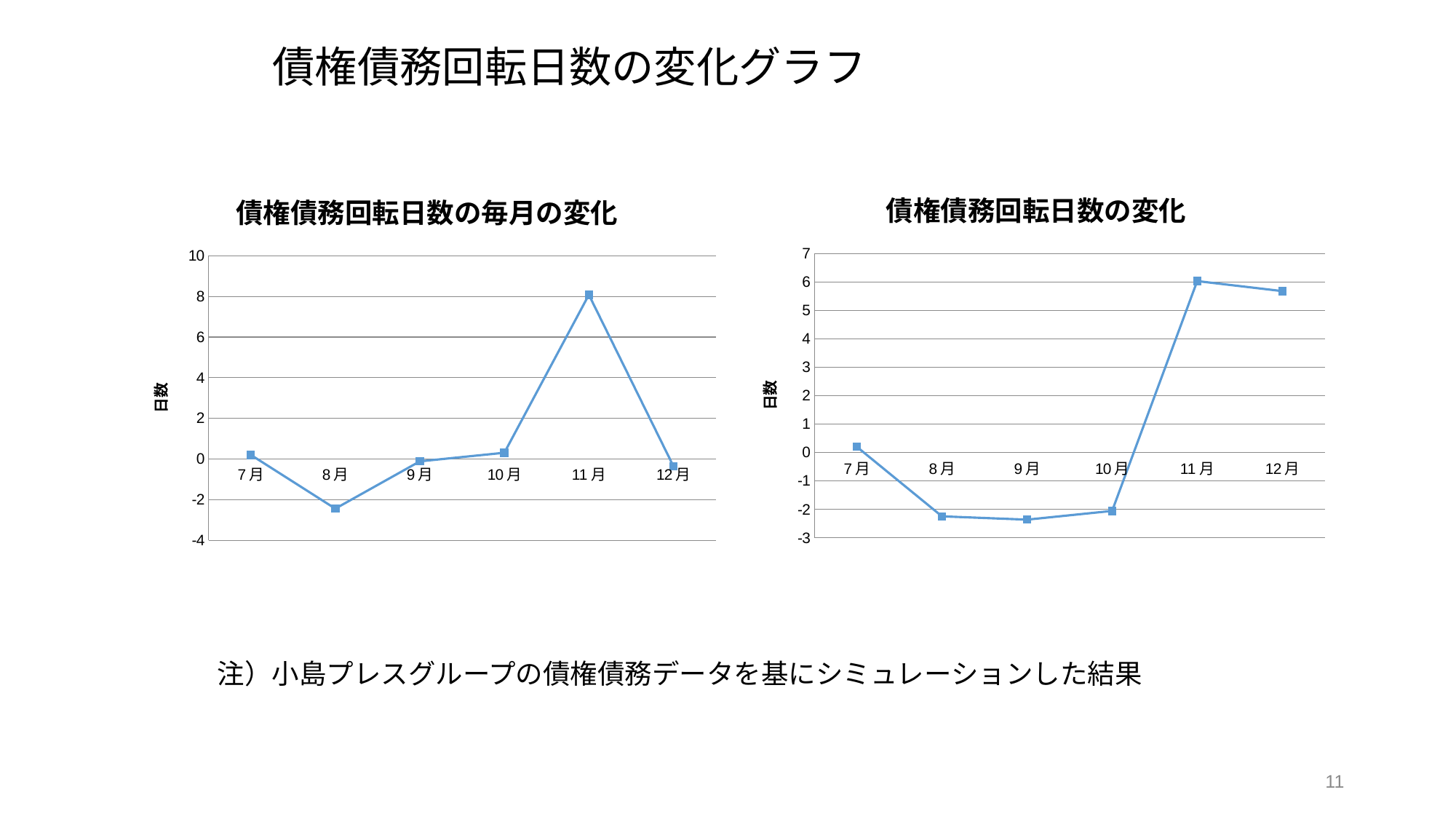

債権債務回転日数の変化グラフ

### Chart: 債権債務回転日数の変化

| Category |  |
|---|---|
| 7月 | 0.20322950305676102 |
| 8月 | -2.2401141003820193 |
| 9月 | -2.3566986747571583 |
| 10月 | -2.050734926451092 |
| 11月 | 6.0298100370036 |
| 12月 | 5.677601793559575 |

### Chart: 債権債務回転日数の毎月の変化

| Category |  |
|---|---|
| 7月 | 0.20322950305676102 |
| 8月 | -2.4433436034387803 |
| 9月 | -0.11658457437513903 |
| 10月 | 0.3059637483060662 |
| 11月 | 8.080544963454692 |
| 12月 | -0.352208243444025 |
注）小島プレスグループの債権債務データを基にシミュレーションした結果
11